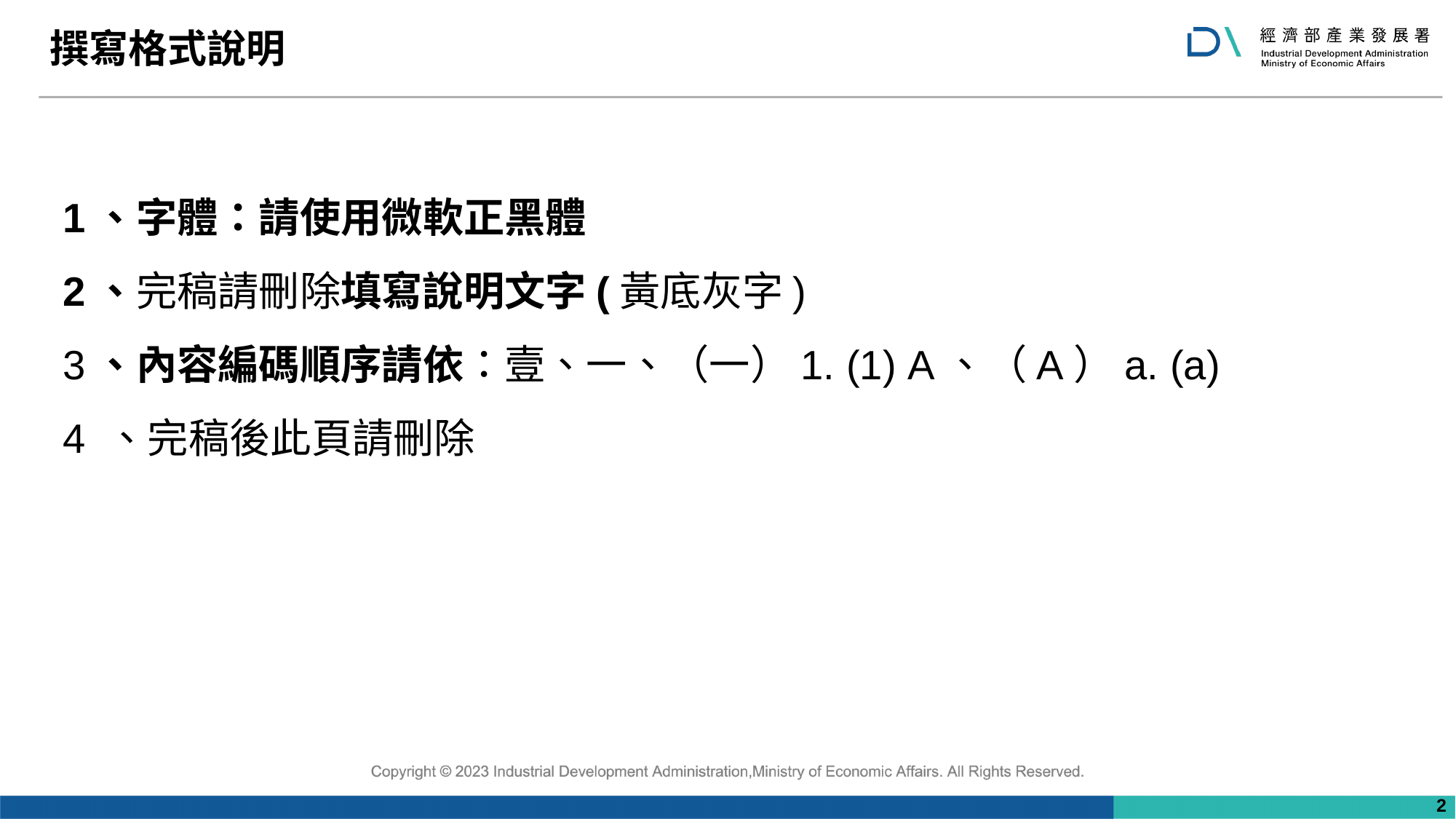

# 撰寫格式說明
1、字體：請使用微軟正黑體
2、完稿請刪除填寫說明文字(黃底灰字)
3、內容編碼順序請依：壹、一、（一）1. (1) A、（A）a. (a)
4 、完稿後此頁請刪除

2
2